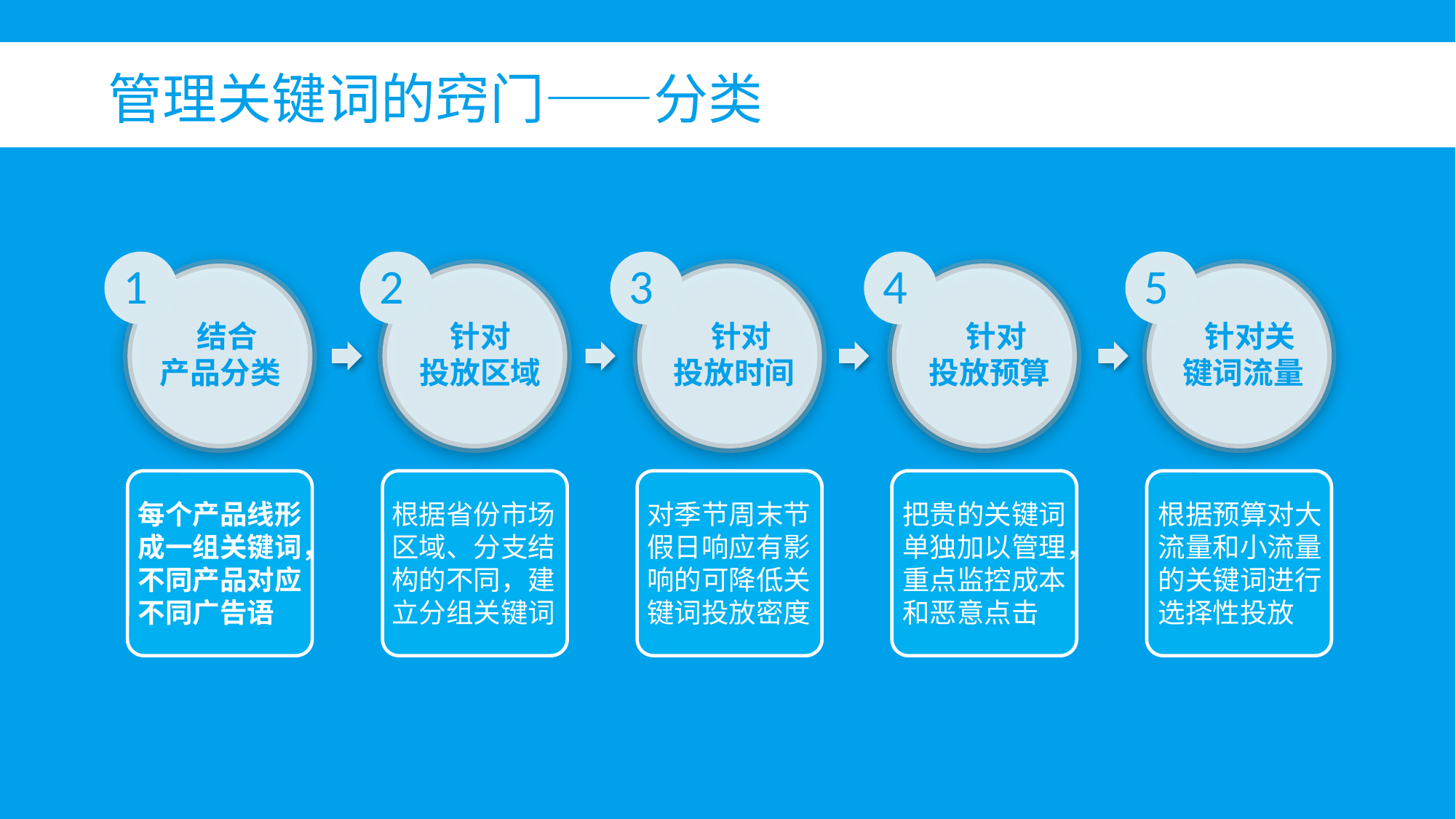

管理关键词的窍门——分类
1
2
3
4
5

 结合
产品分类
针对
投放区域
 针对
投放时间
 针对
投放预算
 针对关
键词流量

每个产品线形成一组关键词，不同产品对应不同广告语
根据省份市场区域、分支结构的不同，建立分组关键词
对季节周末节假日响应有影响的可降低关键词投放密度
把贵的关键词单独加以管理，重点监控成本和恶意点击
根据预算对大流量和小流量的关键词进行选择性投放